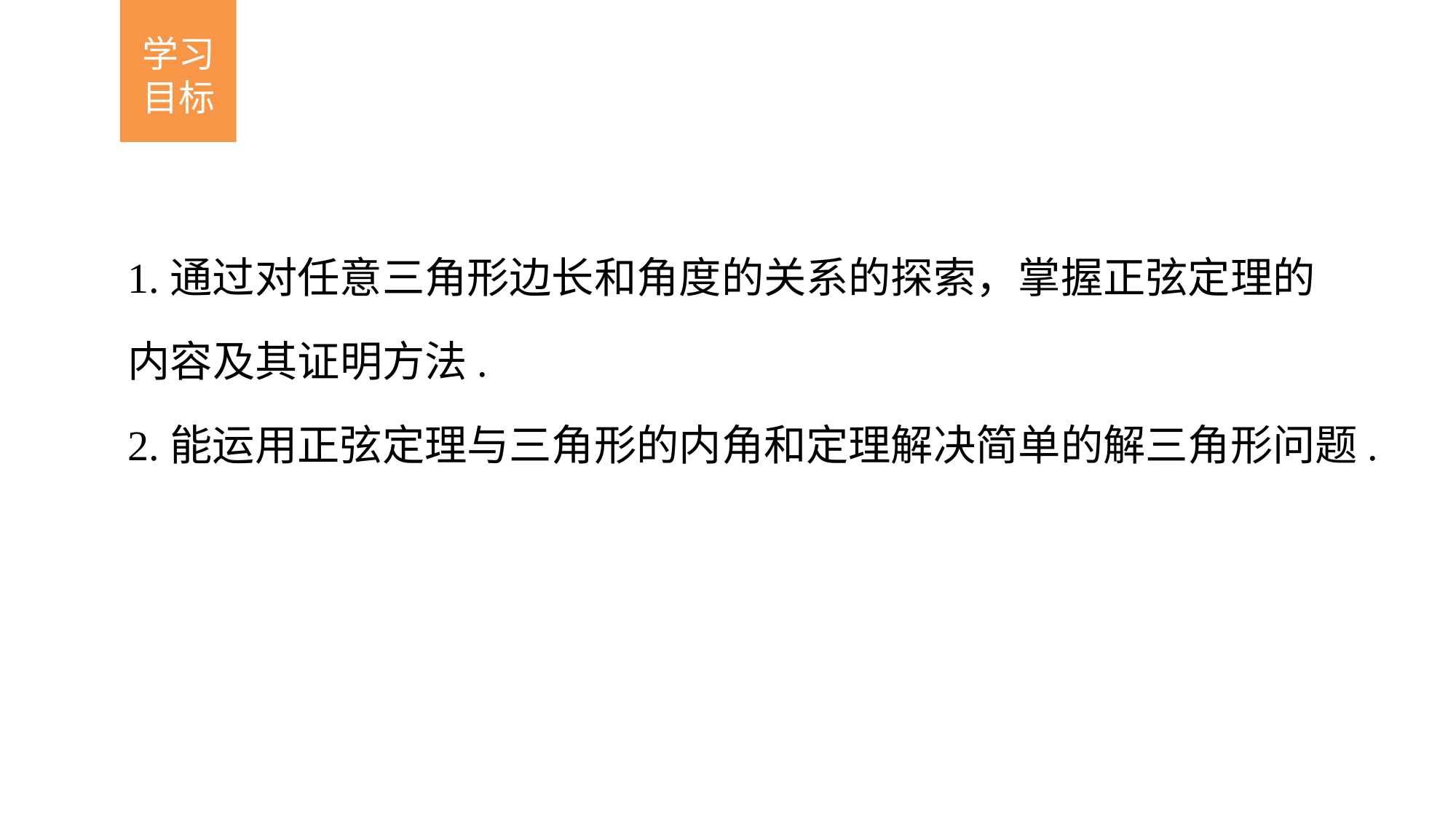

学习目标
1.通过对任意三角形边长和角度的关系的探索，掌握正弦定理的
内容及其证明方法.
2.能运用正弦定理与三角形的内角和定理解决简单的解三角形问题.